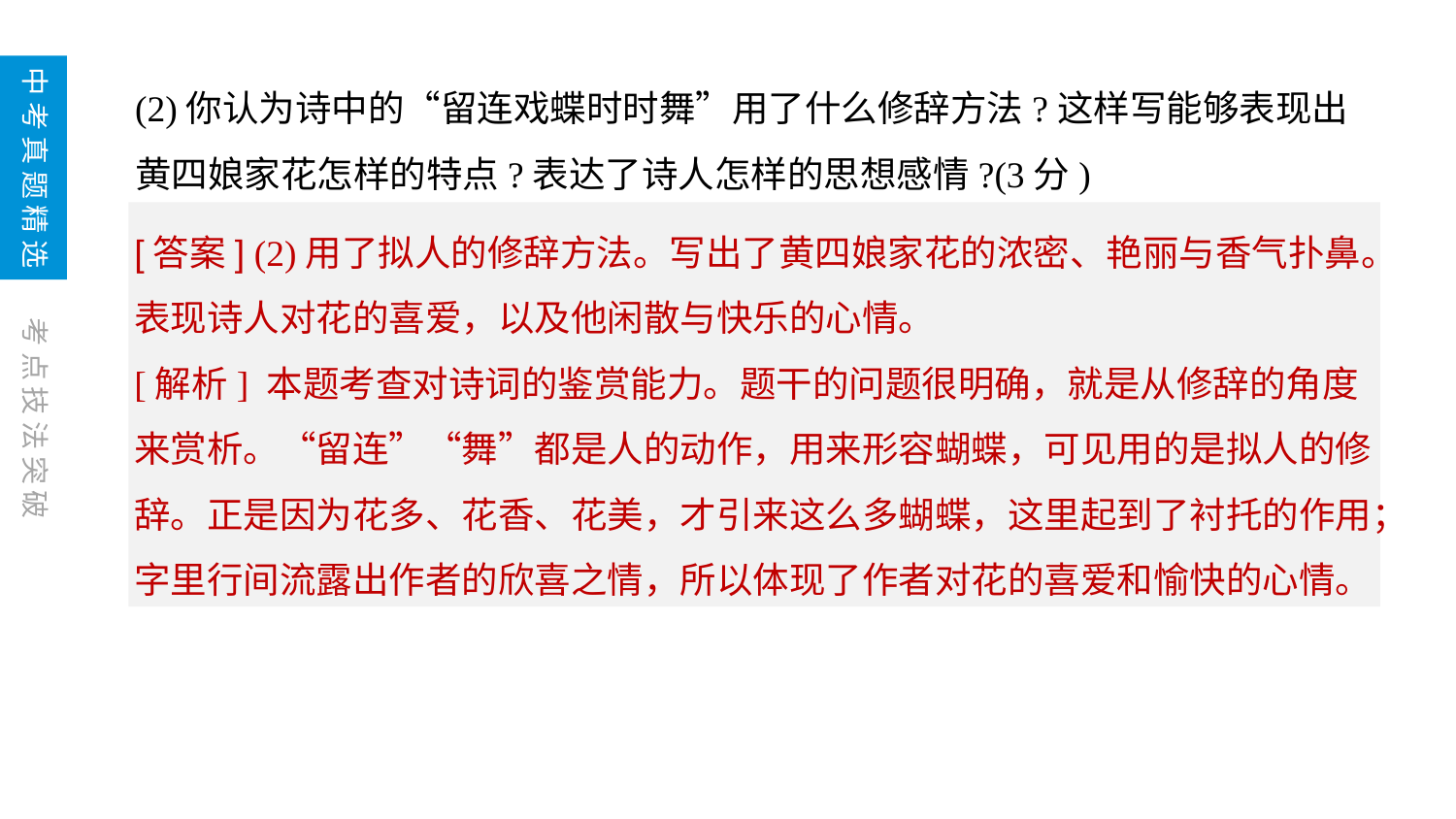

(2)你认为诗中的“留连戏蝶时时舞”用了什么修辞方法?这样写能够表现出黄四娘家花怎样的特点?表达了诗人怎样的思想感情?(3分)
[答案] (2)用了拟人的修辞方法。写出了黄四娘家花的浓密、艳丽与香气扑鼻。表现诗人对花的喜爱，以及他闲散与快乐的心情。
[解析] 本题考查对诗词的鉴赏能力。题干的问题很明确，就是从修辞的角度来赏析。“留连”“舞”都是人的动作，用来形容蝴蝶，可见用的是拟人的修辞。正是因为花多、花香、花美，才引来这么多蝴蝶，这里起到了衬托的作用；字里行间流露出作者的欣喜之情，所以体现了作者对花的喜爱和愉快的心情。